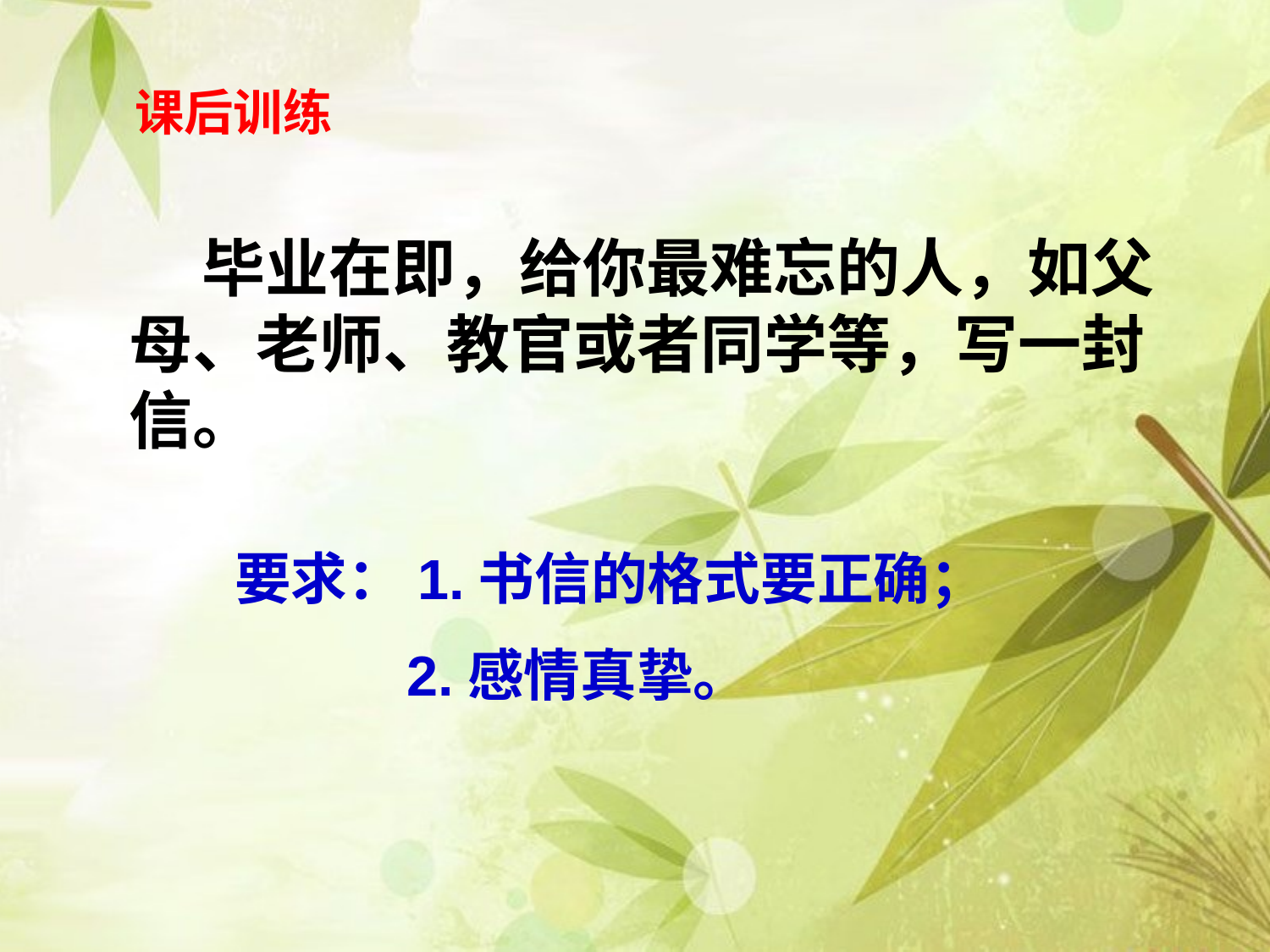

课后训练
    毕业在即，给你最难忘的人，如父母、老师、教官或者同学等，写一封信。
要求：1.书信的格式要正确；
           2.感情真挚。